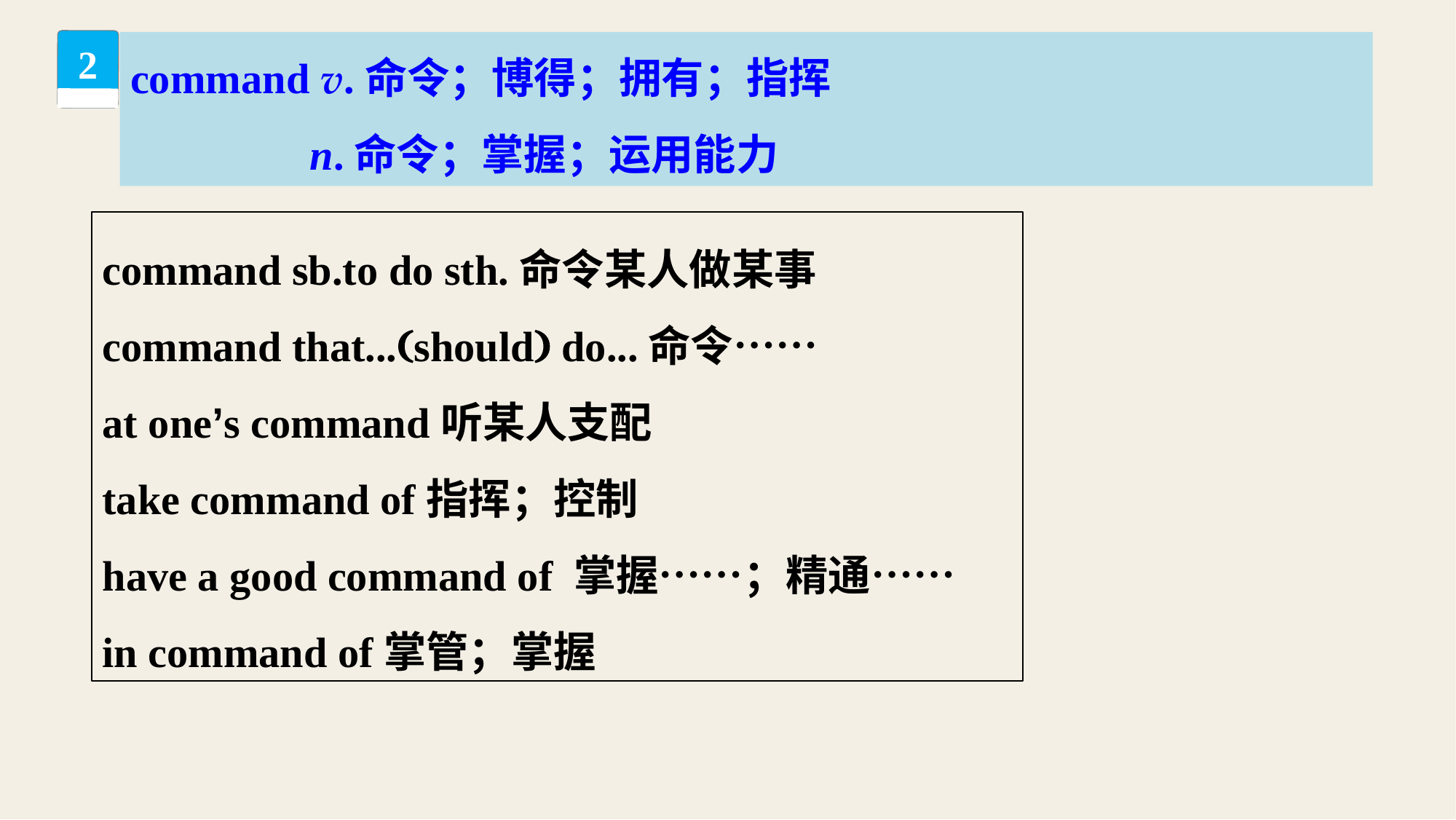

command v.命令；博得；拥有；指挥
                 n.命令；掌握；运用能力

2

command sb.to do sth.命令某人做某事
command that...(should) do...命令……
at one’s command听某人支配
take command of指挥；控制
have a good command of 掌握……；精通……
in command of掌管；掌握